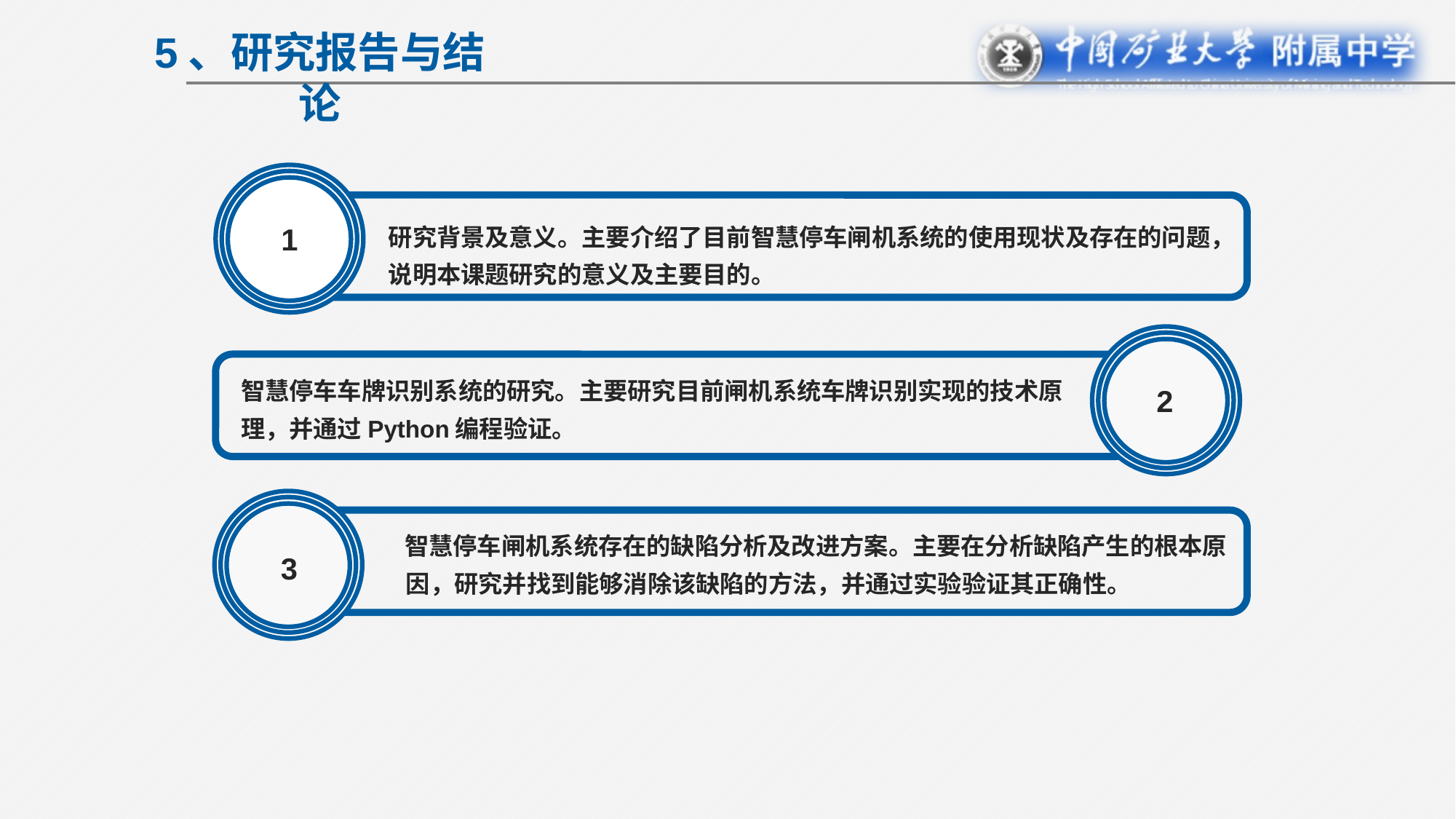

5、研究报告与结论

研究背景及意义。主要介绍了目前智慧停车闸机系统的使用现状及存在的问题，说明本课题研究的意义及主要目的。
1

智慧停车车牌识别系统的研究。主要研究目前闸机系统车牌识别实现的技术原理，并通过Python编程验证。

2

     智慧停车闸机系统存在的缺陷分析及改进方案。主要在分析缺陷产生的根本原因，研究并找到能够消除该缺陷的方法，并通过实验验证其正确性。
   3